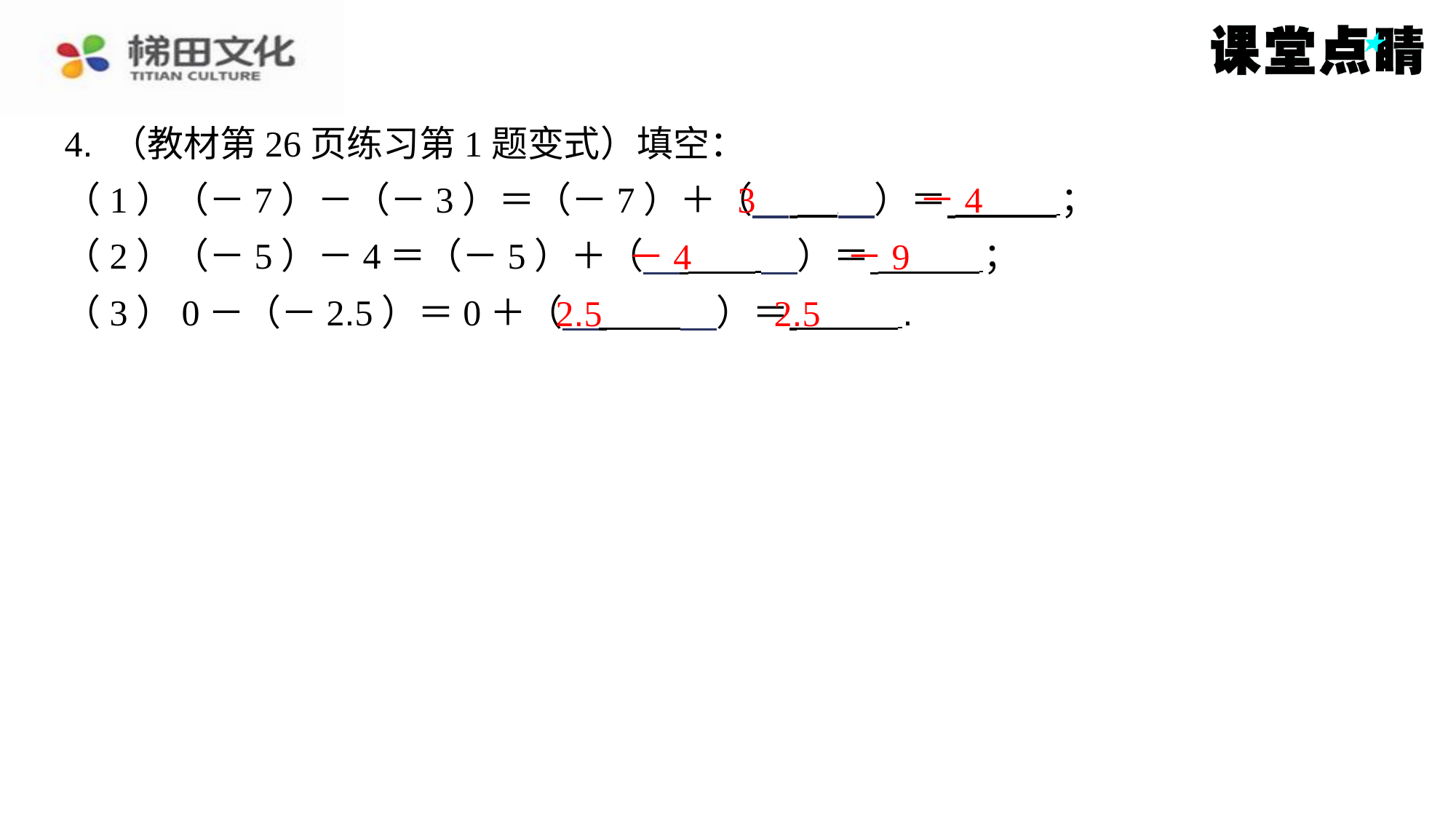

4. （教材第26页练习第1题变式）填空：
（1）（－7）－（－3）＝（－7）＋（　        　）＝                 ⁠；
（2）（－5）－4＝（－5）＋（　            　）＝                 ⁠；
（3）0－（－2.5）＝0＋（　            　）＝                 ⁠.
3
－4
－4
－9
2.5
2.5